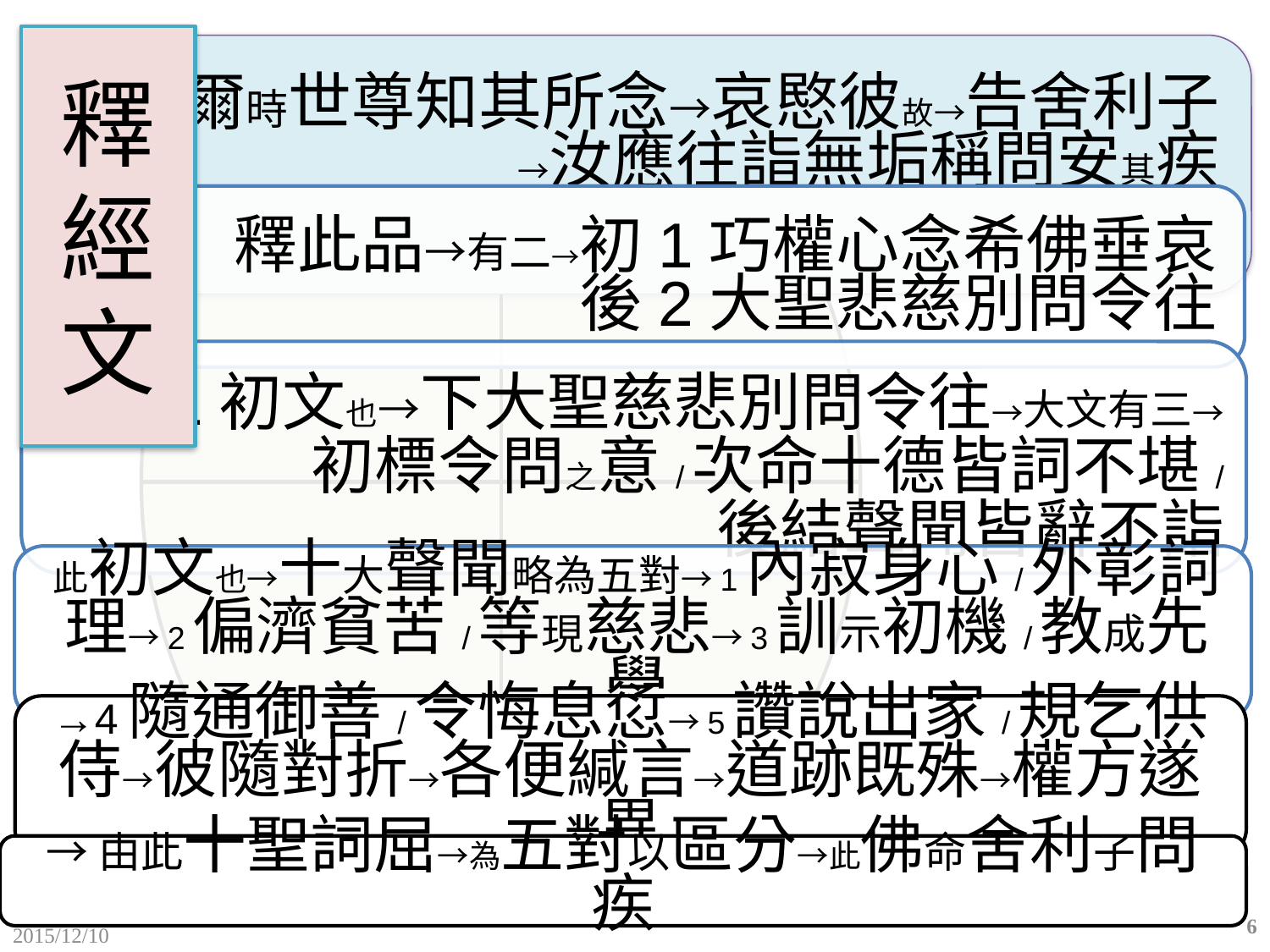

# 釋 經 文
爾時世尊知其所念→哀愍彼故→告舍利子→汝應往詣無垢稱問安其疾
釋此品→有二→初1巧權心念希佛垂哀
後2大聖悲慈別問令往
此1初文也→下大聖慈悲別問令往→大文有三→
初標令問之意/次命十德皆詞不堪/
後結聲聞皆辭不詣
此初文也→十大聲聞略為五對→1內寂身心/外彰詞理→2偏濟貧苦/等現慈悲→3訓示初機/教成先學
→4隨通御善/令悔息愆→5讚說出家/規乞供侍→彼隨對折→各便緘言→道跡既殊→權方遂異
→由此十聖詞屈→為五對以區分→此佛命舍利子問疾
6
2015/12/10